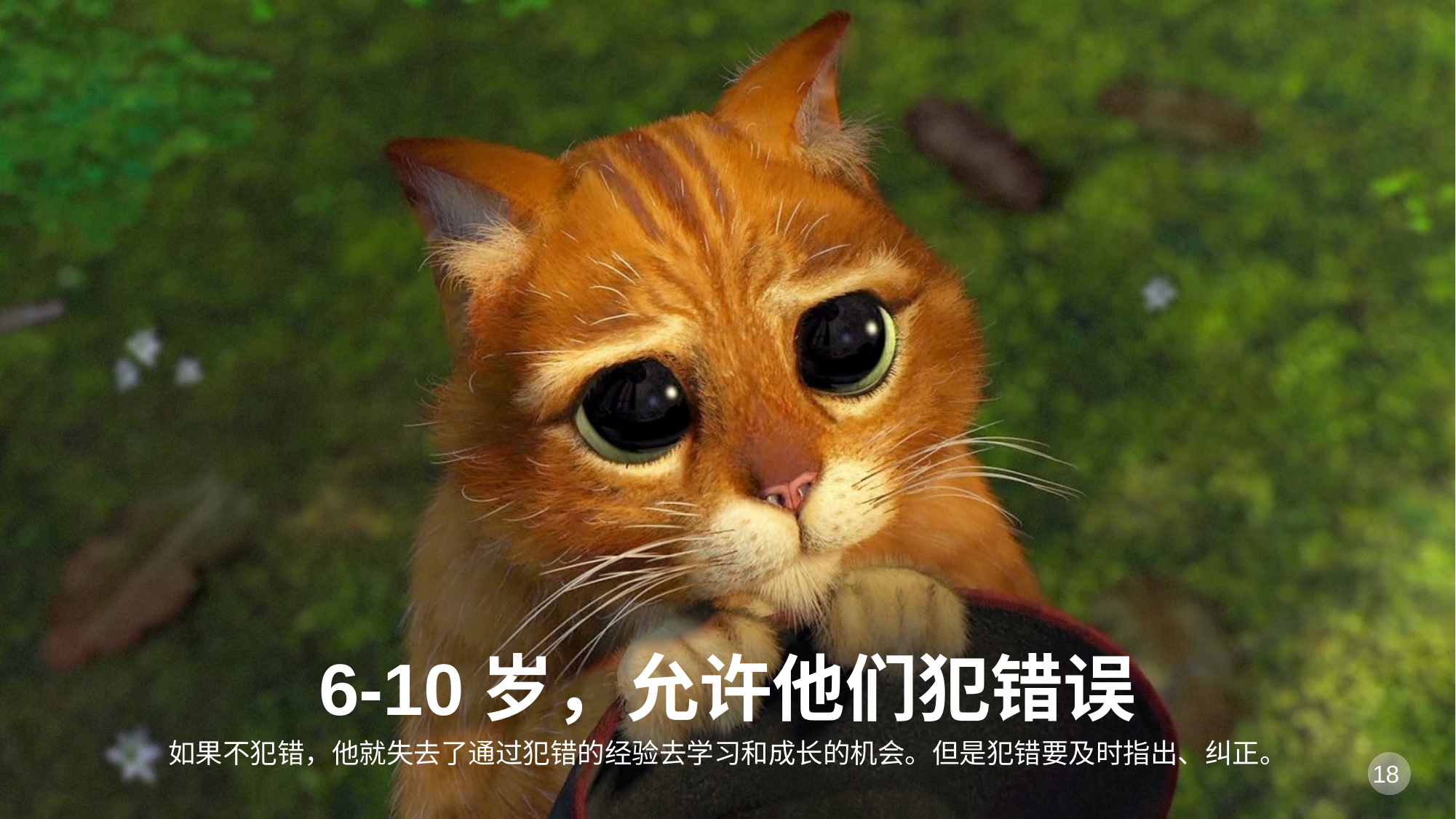

6-10岁，允许他们犯错误
如果不犯错，他就失去了通过犯错的经验去学习和成长的机会。但是犯错要及时指出、纠正。